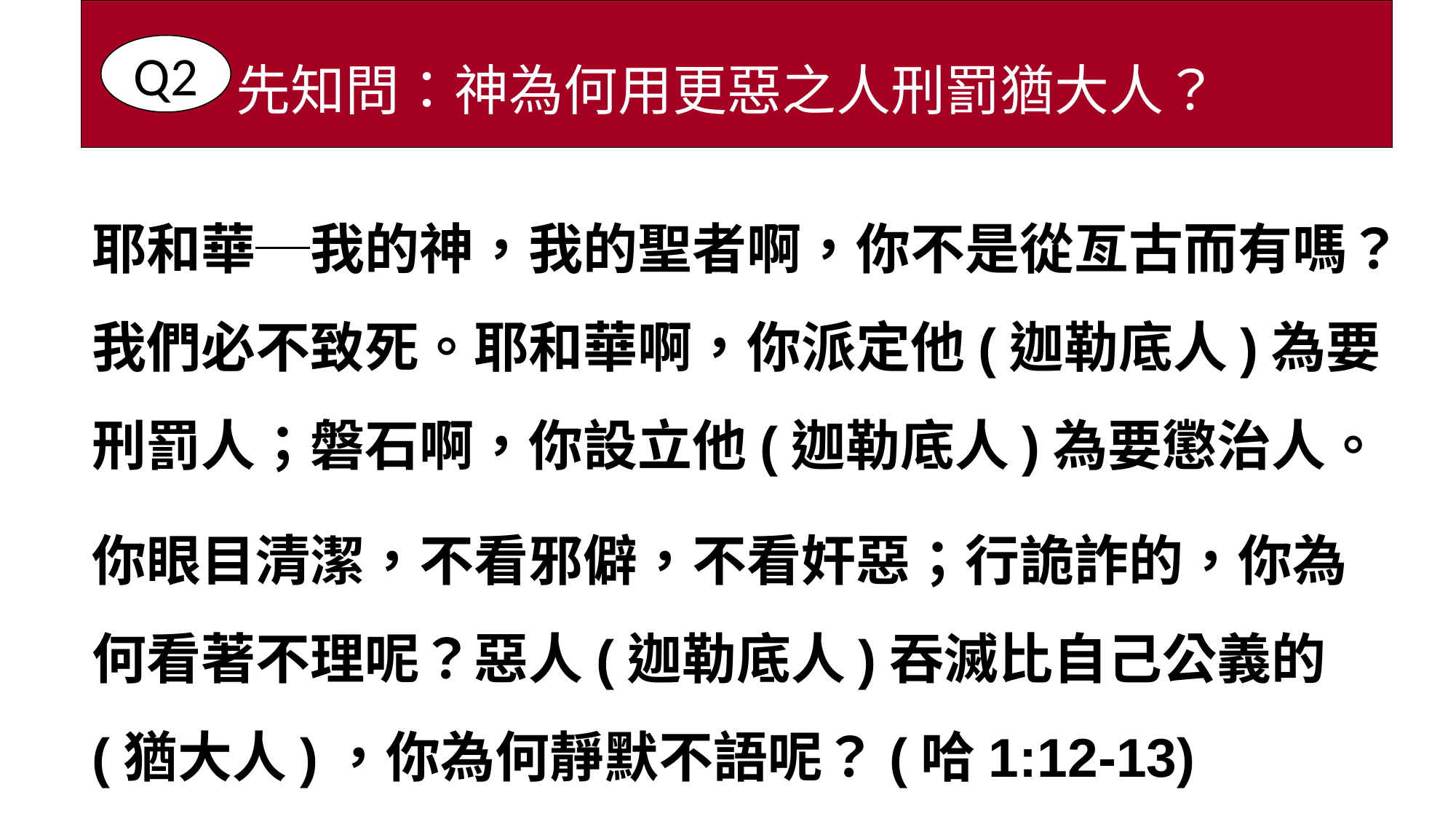

先知問：神為何用更惡之人刑罰猶大人？
Q2
耶和華─我的神，我的聖者啊，你不是從亙古而有嗎？我們必不致死。耶和華啊，你派定他(迦勒底人)為要刑罰人；磐石啊，你設立他(迦勒底人)為要懲治人。
你眼目清潔，不看邪僻，不看奸惡；行詭詐的，你為何看著不理呢？惡人(迦勒底人)吞滅比自己公義的(猶大人)，你為何靜默不語呢？(哈1:12-13)